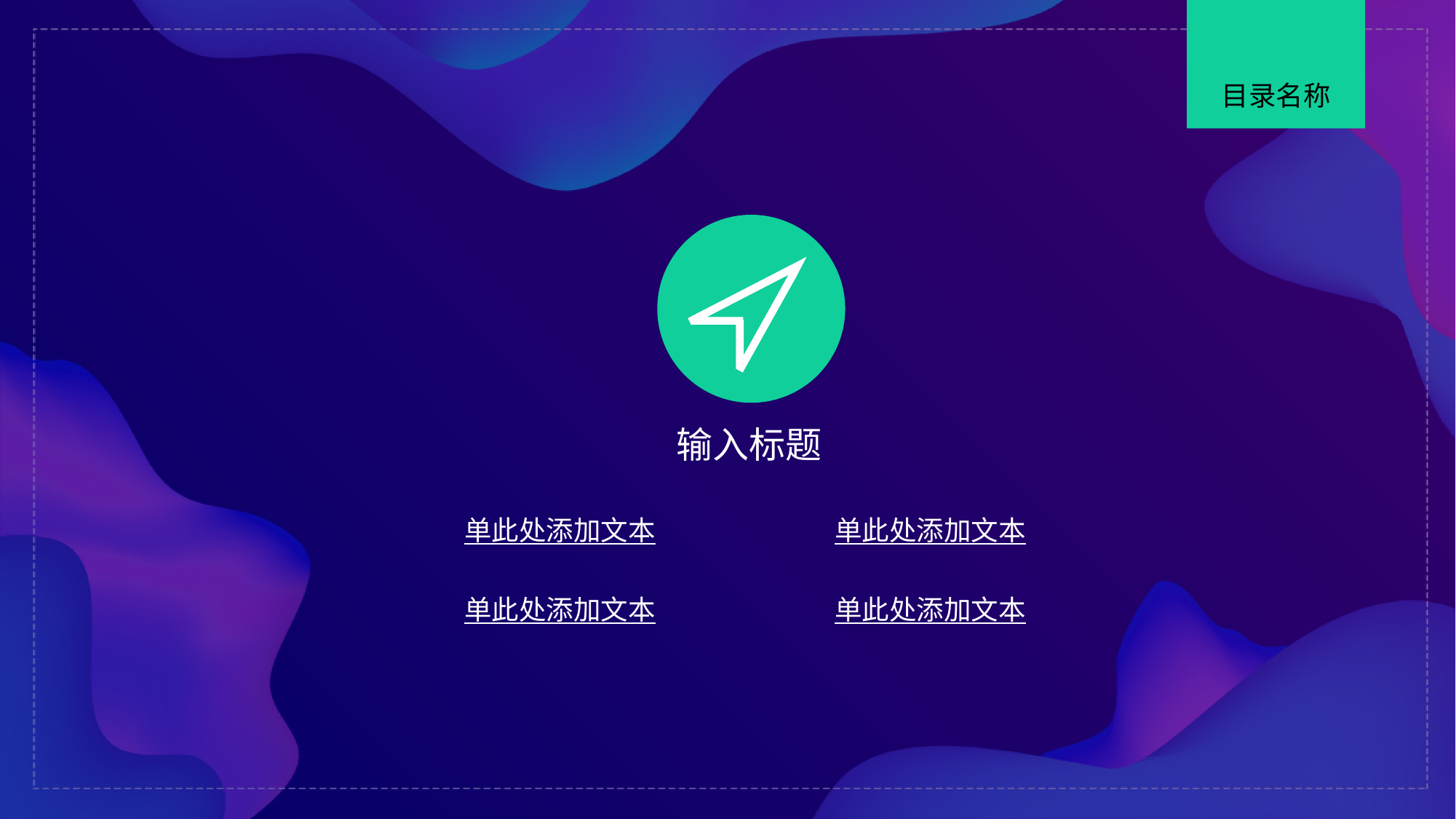

目录名称

输入标题
单此处添加文本
单此处添加文本
单此处添加文本
单此处添加文本